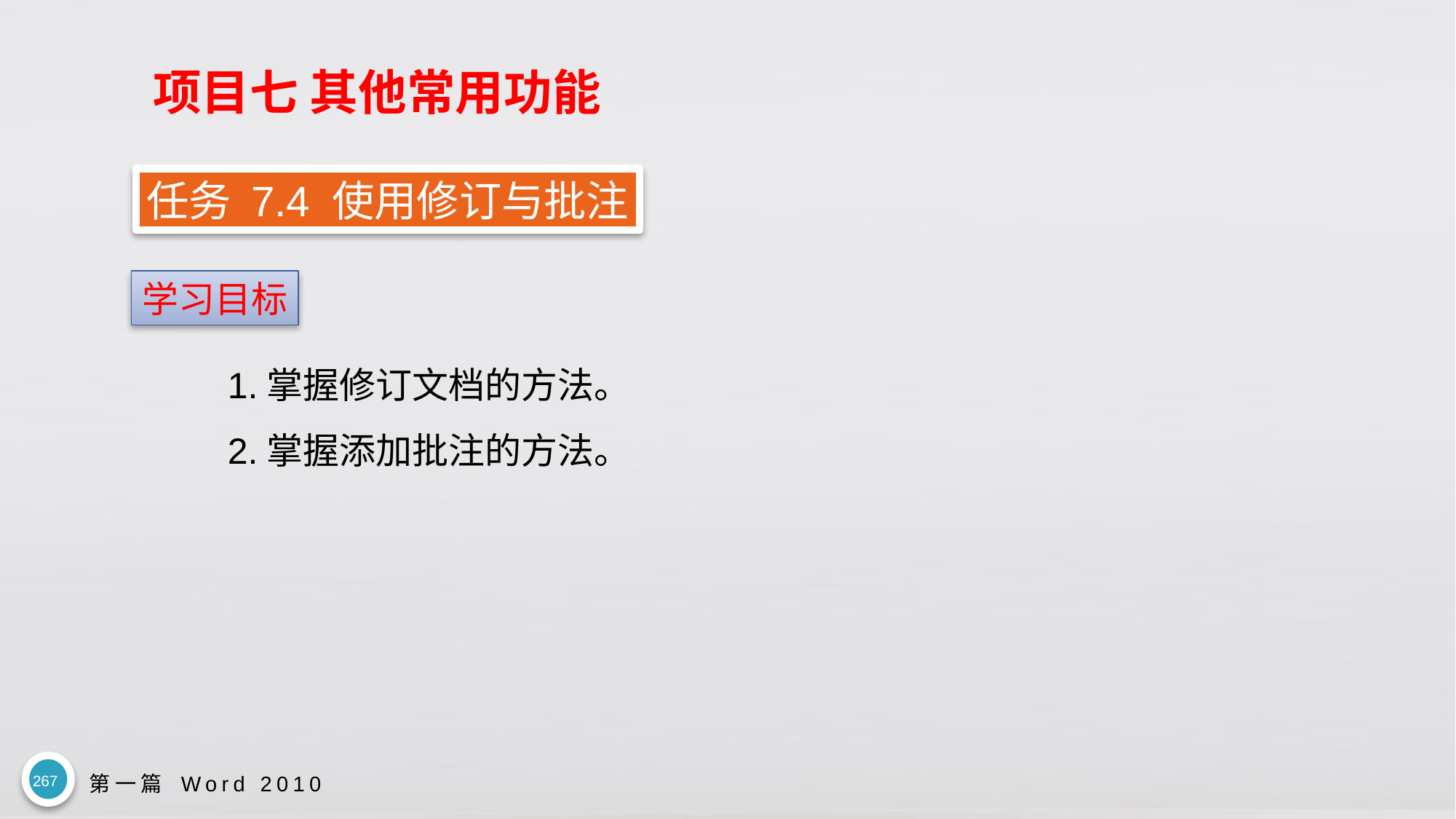

# 项目七 其他常用功能
任务 7.4 使用修订与批注
学习目标
1.掌握修订文档的方法。
2.掌握添加批注的方法。
267